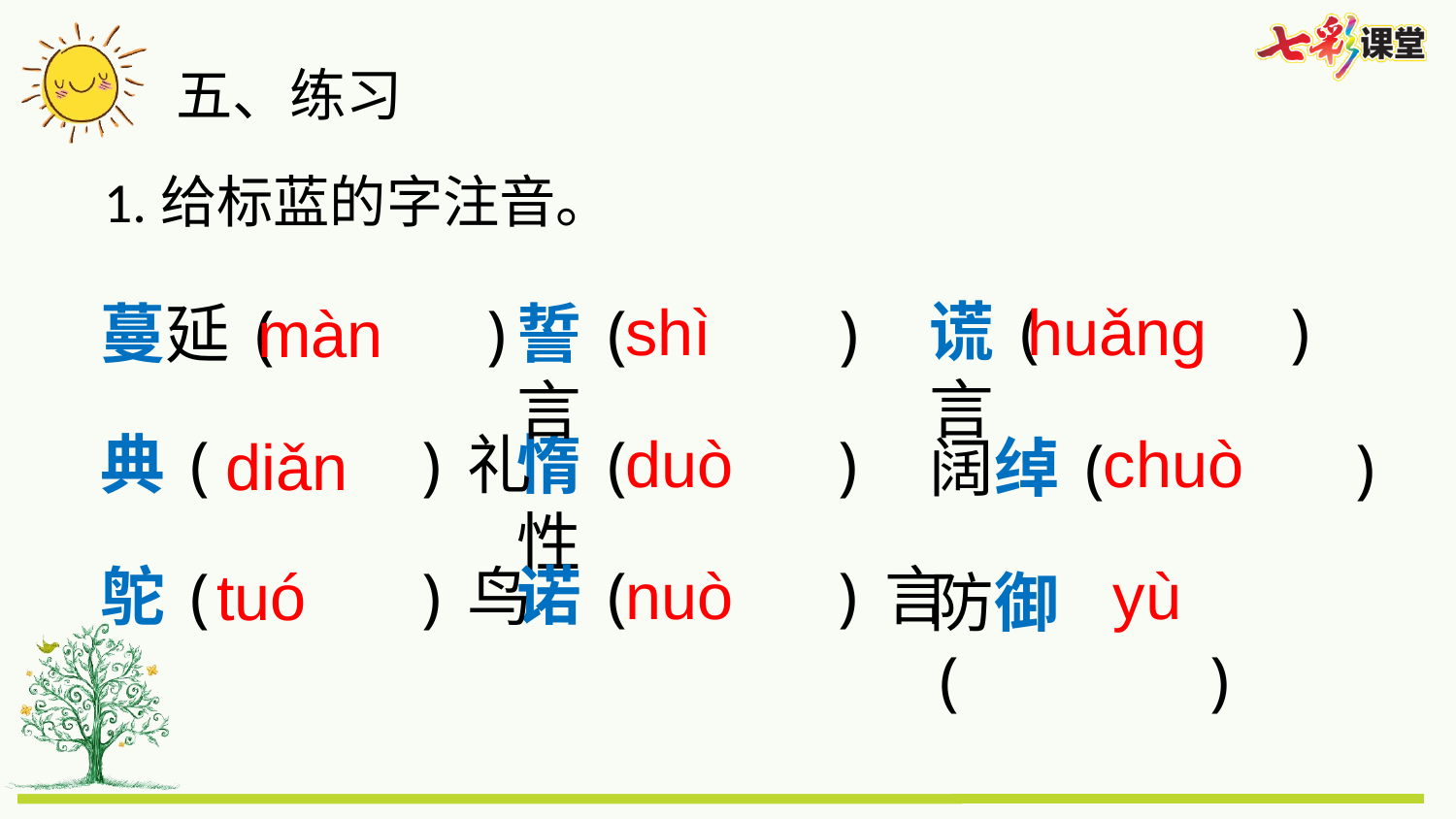

五、练习
1.给标蓝的字注音。
shì
谎(      )言
huǎng
蔓延(     )
màn
誓(     )言
duò
chuò
惰(     )性
典(     )礼
diǎn
阔绰(      )
诺(     )言
nuò
yù
鸵(     )鸟
tuó
防御(      )